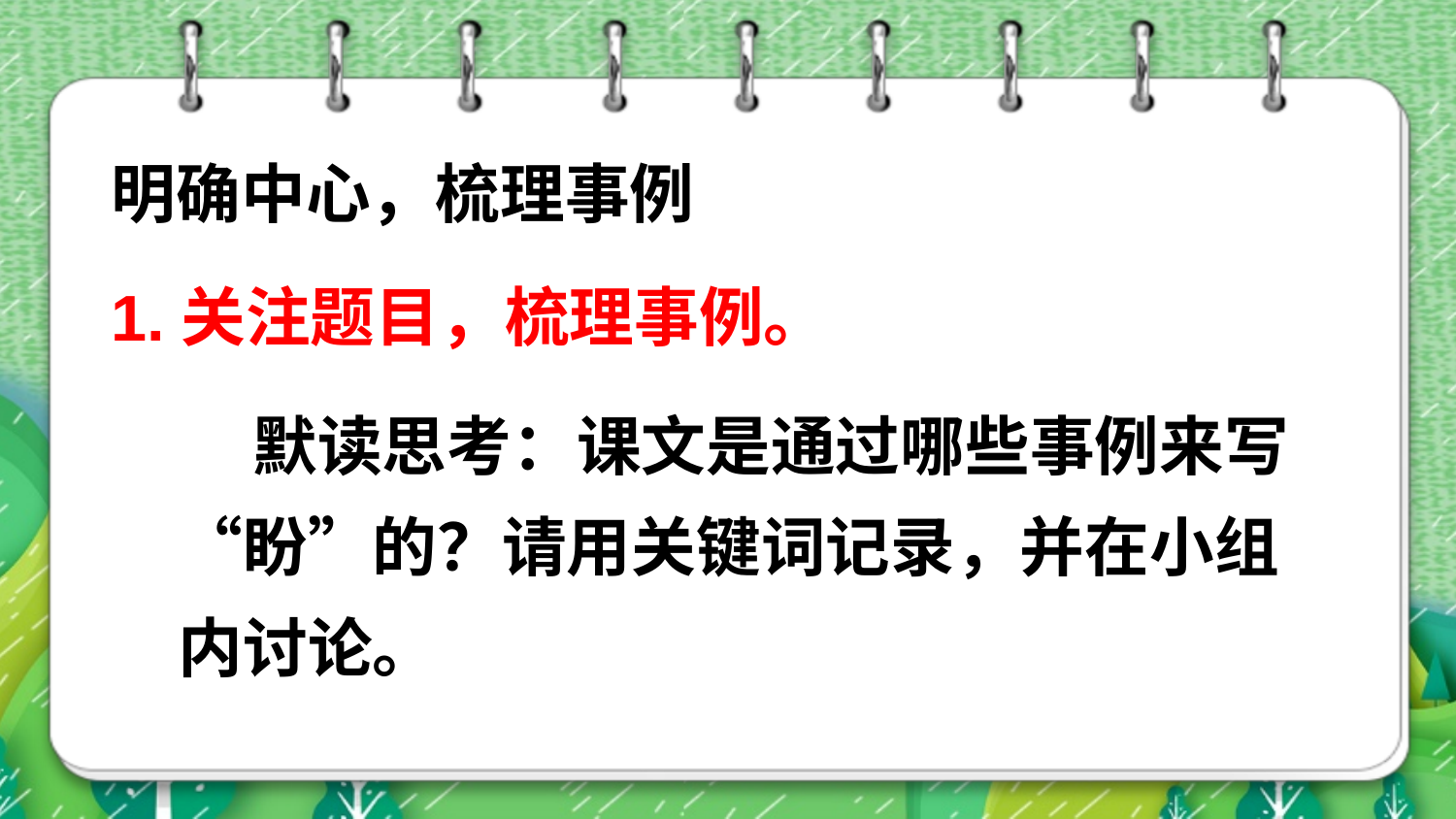

明确中心，梳理事例
1.关注题目，梳理事例。
    默读思考：课文是通过哪些事例来写“盼”的？请用关键词记录，并在小组内讨论。